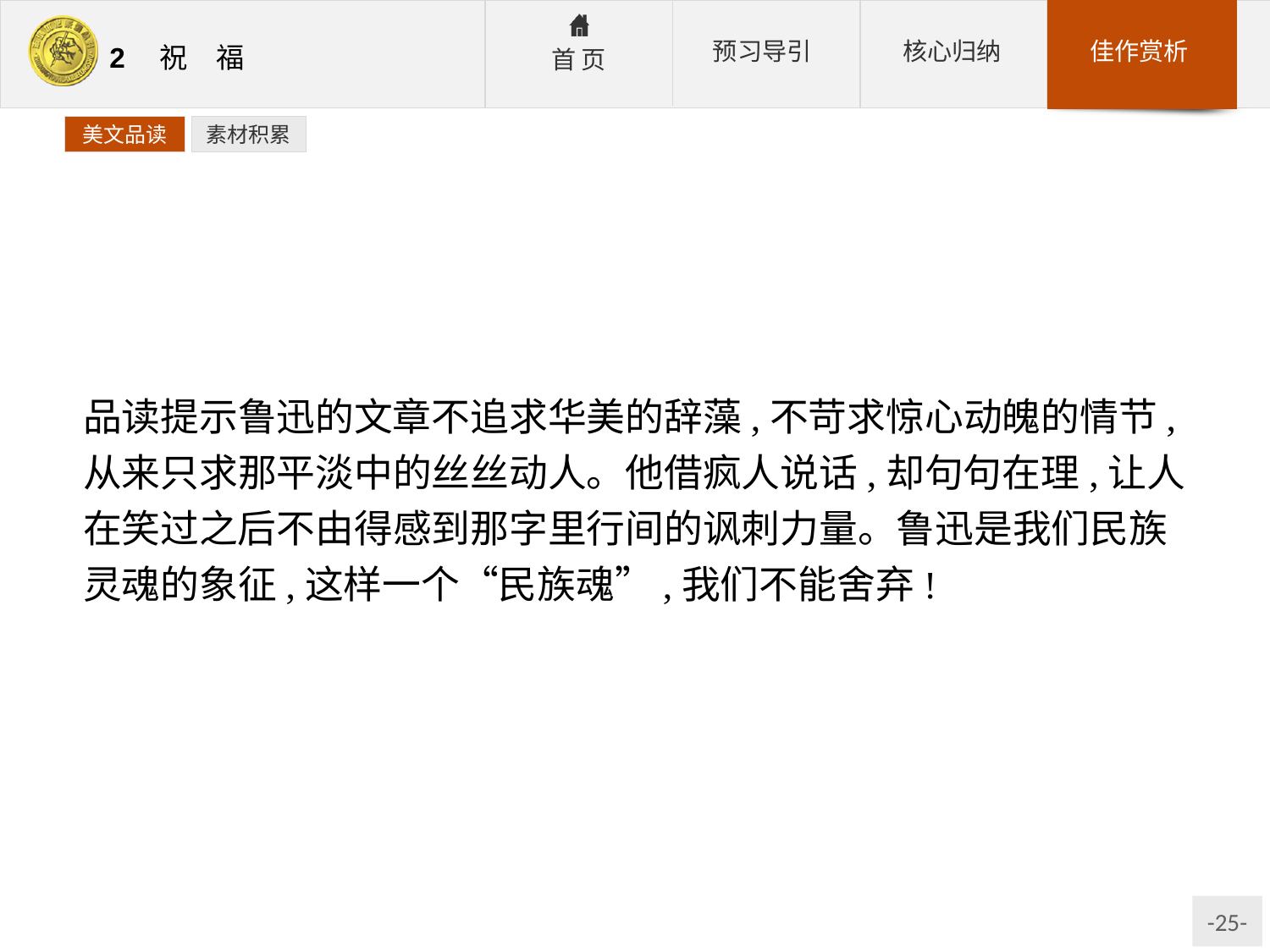

美文品读
素材积累
品读提示鲁迅的文章不追求华美的辞藻,不苛求惊心动魄的情节,从来只求那平淡中的丝丝动人。他借疯人说话,却句句在理,让人在笑过之后不由得感到那字里行间的讽刺力量。鲁迅是我们民族灵魂的象征,这样一个“民族魂”,我们不能舍弃!